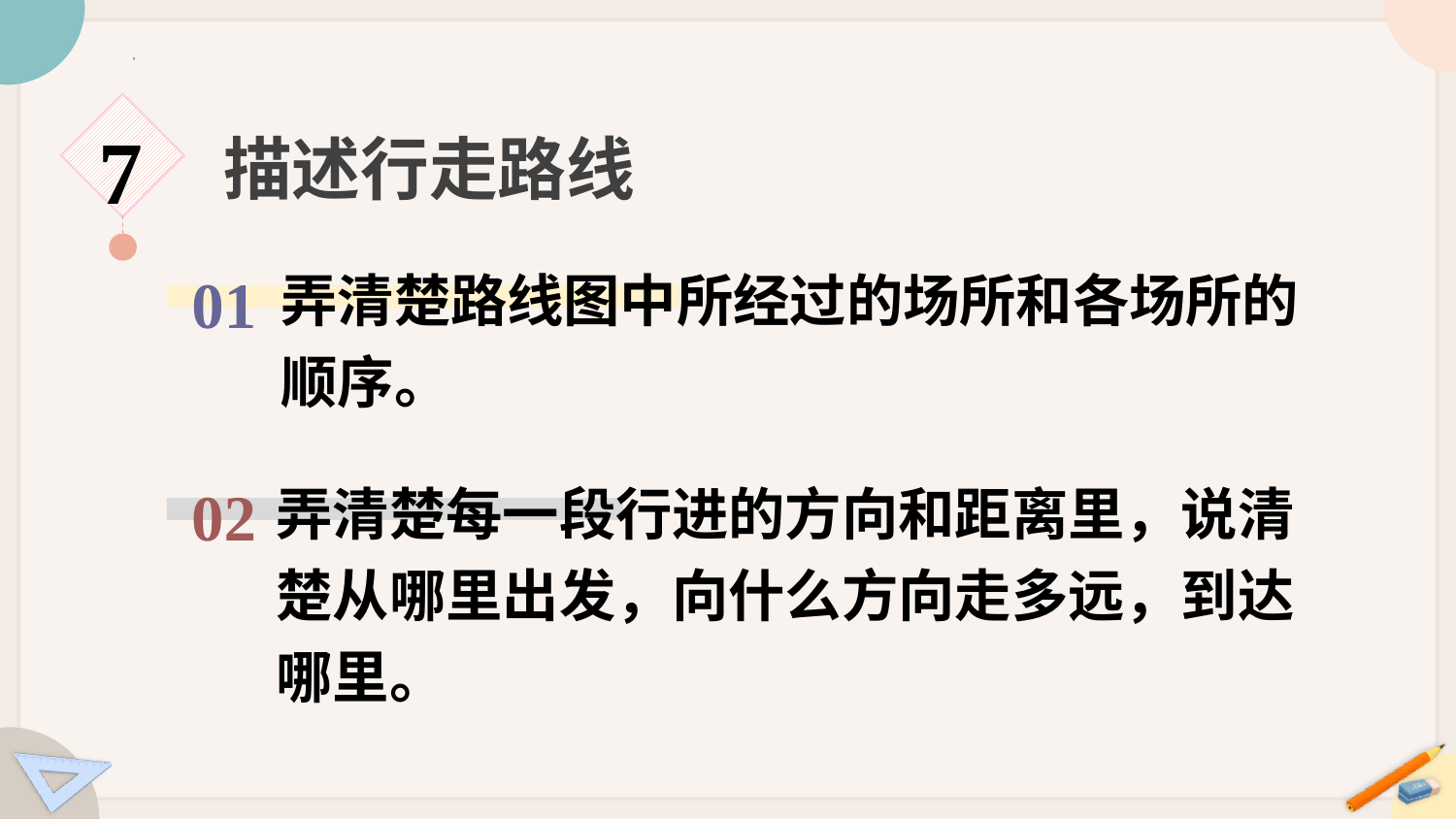

7

描述行走路线
01
弄清楚路线图中所经过的场所和各场所的顺序。

02
弄清楚每一段行进的方向和距离里，说清楚从哪里出发，向什么方向走多远，到达哪里。